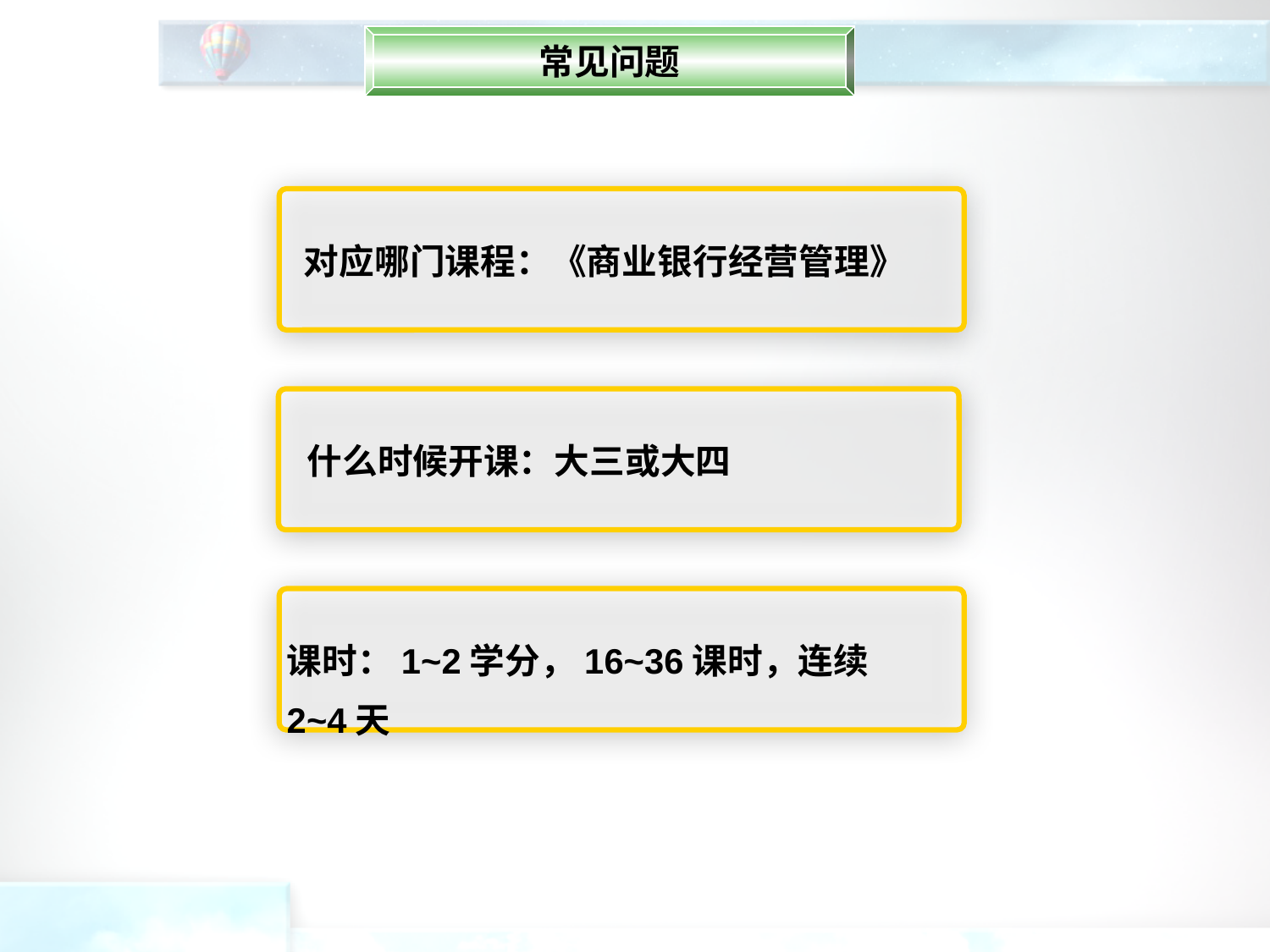

常见问题

对应哪门课程：《商业银行经营管理》

什么时候开课：大三或大四

课时：1~2学分，16~36课时，连续2~4天